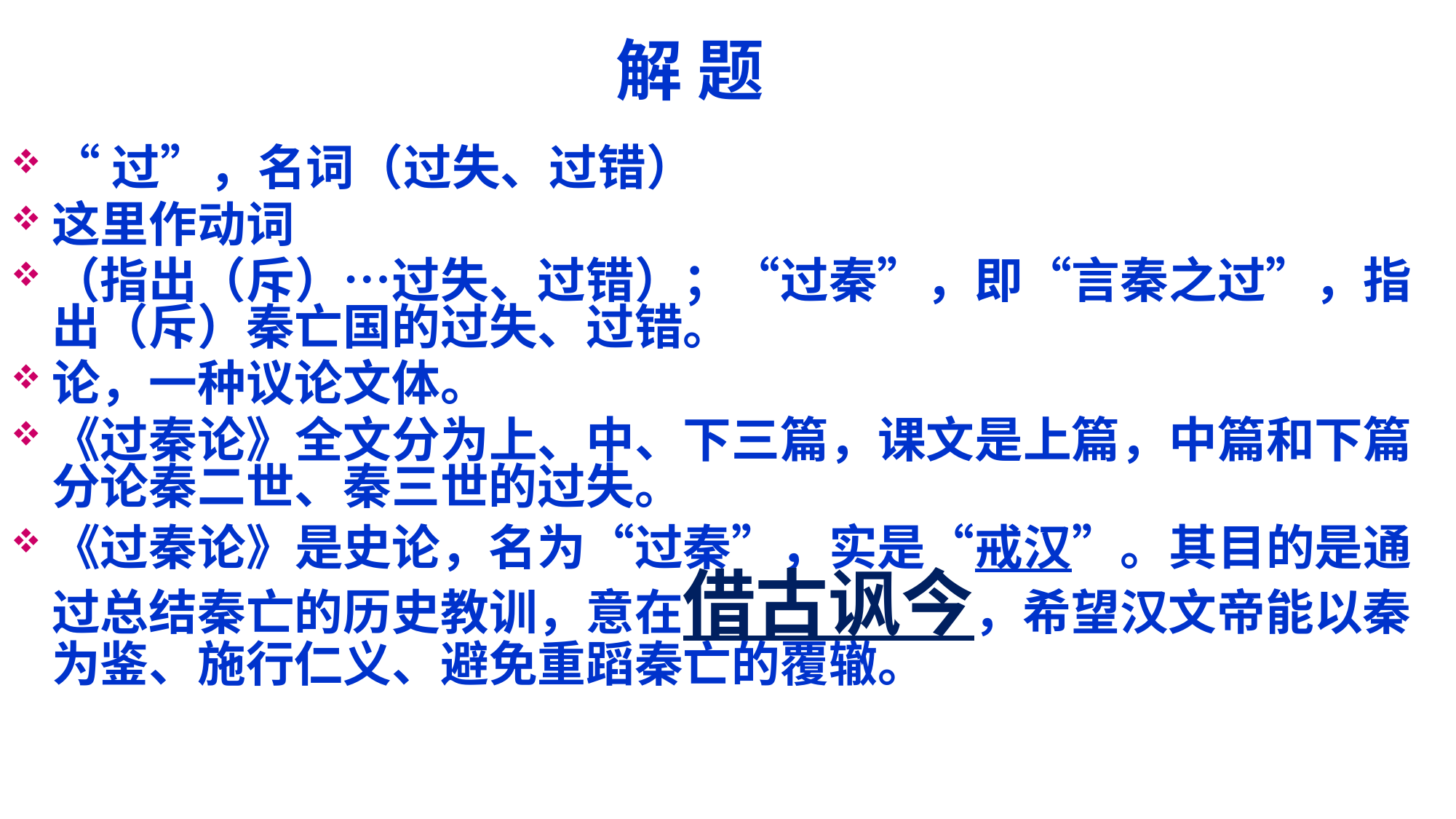

# 解 题
“过”，名词（过失、过错）
这里作动词
（指出（斥）…过失、过错）；“过秦”，即“言秦之过”，指出（斥）秦亡国的过失、过错。
论，一种议论文体。
《过秦论》全文分为上、中、下三篇，课文是上篇，中篇和下篇分论秦二世、秦三世的过失。
《过秦论》是史论，名为“过秦”，实是“戒汉”。其目的是通过总结秦亡的历史教训，意在借古讽今，希望汉文帝能以秦为鉴、施行仁义、避免重蹈秦亡的覆辙。